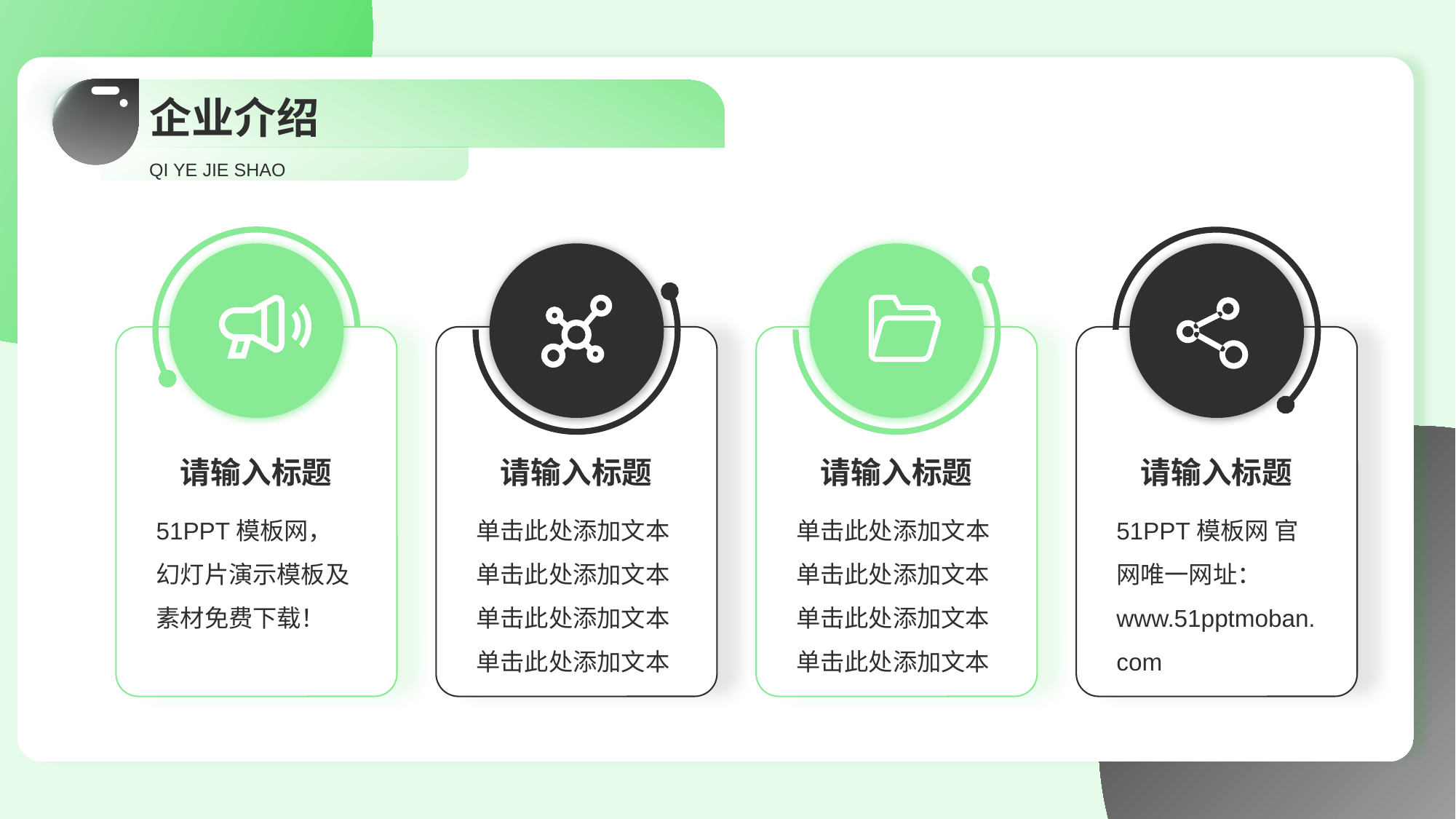

# 企业介绍
QI YE JIE SHAO

请输入标题
51PPT模板网，幻灯片演示模板及素材免费下载！

请输入标题
单击此处添加文本单击此处添加文本单击此处添加文本单击此处添加文本

请输入标题
单击此处添加文本单击此处添加文本单击此处添加文本单击此处添加文本

请输入标题
51PPT模板网 官网唯一网址：www.51pptmoban.com